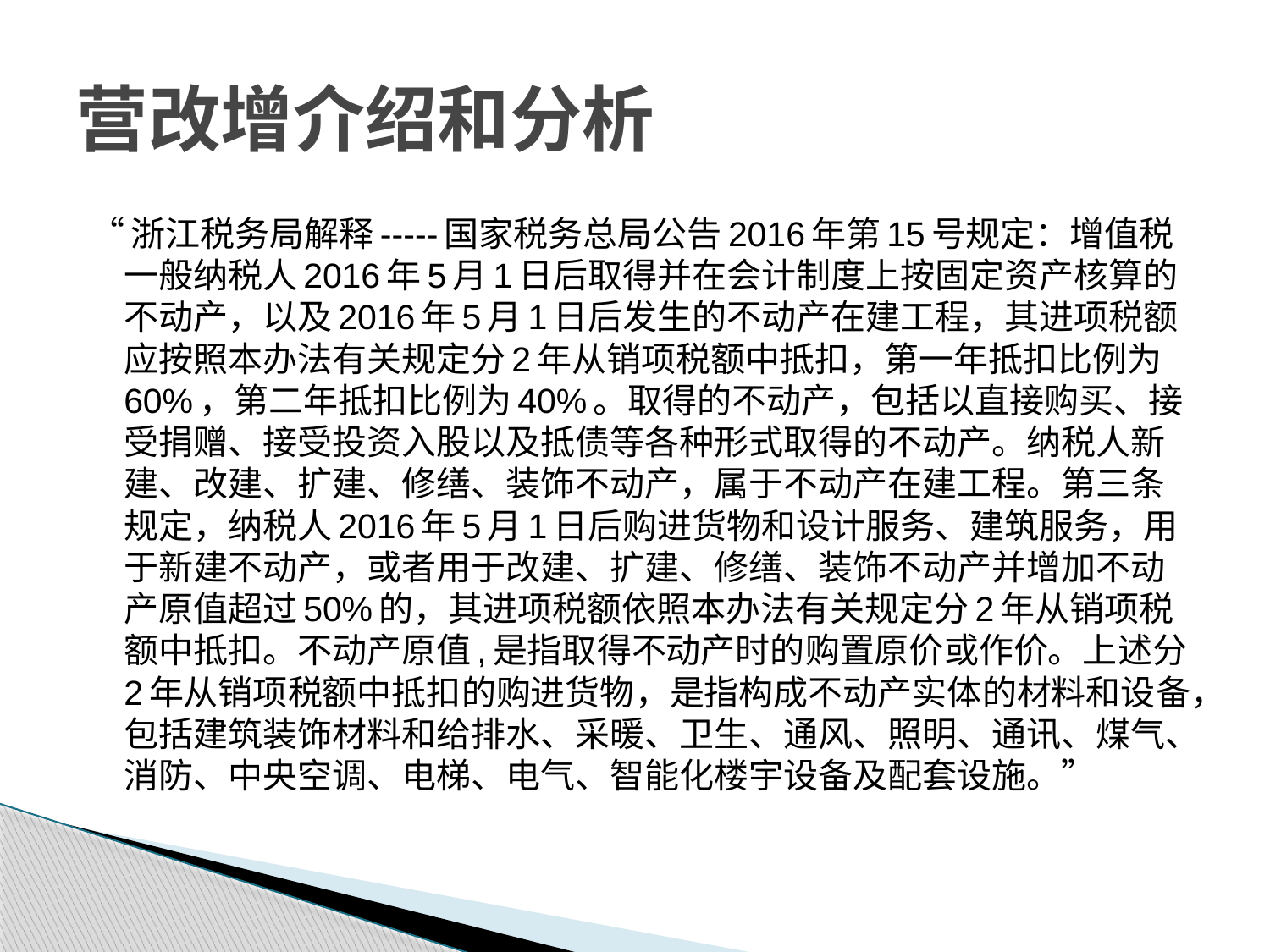

# 营改增介绍和分析
“浙江税务局解释-----国家税务总局公告2016年第15号规定：增值税一般纳税人2016年5月1日后取得并在会计制度上按固定资产核算的不动产，以及2016年5月1日后发生的不动产在建工程，其进项税额应按照本办法有关规定分2年从销项税额中抵扣，第一年抵扣比例为60%，第二年抵扣比例为40%。取得的不动产，包括以直接购买、接受捐赠、接受投资入股以及抵债等各种形式取得的不动产。纳税人新建、改建、扩建、修缮、装饰不动产，属于不动产在建工程。第三条规定，纳税人2016年5月1日后购进货物和设计服务、建筑服务，用于新建不动产，或者用于改建、扩建、修缮、装饰不动产并增加不动产原值超过50%的，其进项税额依照本办法有关规定分2年从销项税额中抵扣。不动产原值,是指取得不动产时的购置原价或作价。上述分2年从销项税额中抵扣的购进货物，是指构成不动产实体的材料和设备，包括建筑装饰材料和给排水、采暖、卫生、通风、照明、通讯、煤气、消防、中央空调、电梯、电气、智能化楼宇设备及配套设施。”